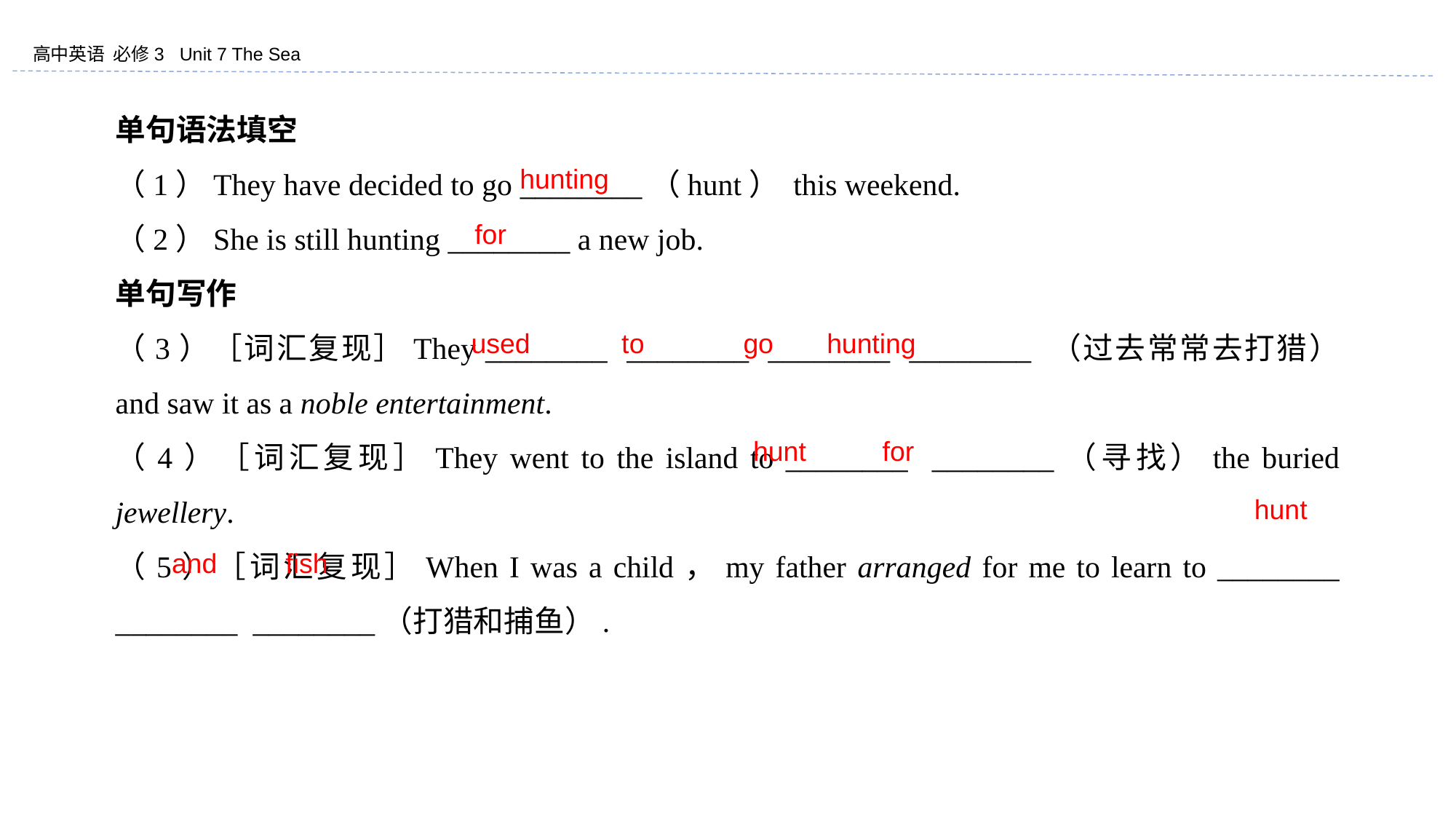

单句语法填空
（1）They have decided to go ________（hunt） this weekend.
（2）She is still hunting ________ a new job.
单句写作
（3）［词汇复现］They ________  ________  ________  ________ （过去常常去打猎） and saw it as a noble entertainment.
（4）［词汇复现］They went to the island to ________  ________（寻找）the buried jewellery.
（5）［词汇复现］When I was a child，my father arranged for me to learn to ________ ________  ________（打猎和捕鱼）.
hunting
for
used            to             go       hunting
hunt          for
hunt
and         fish